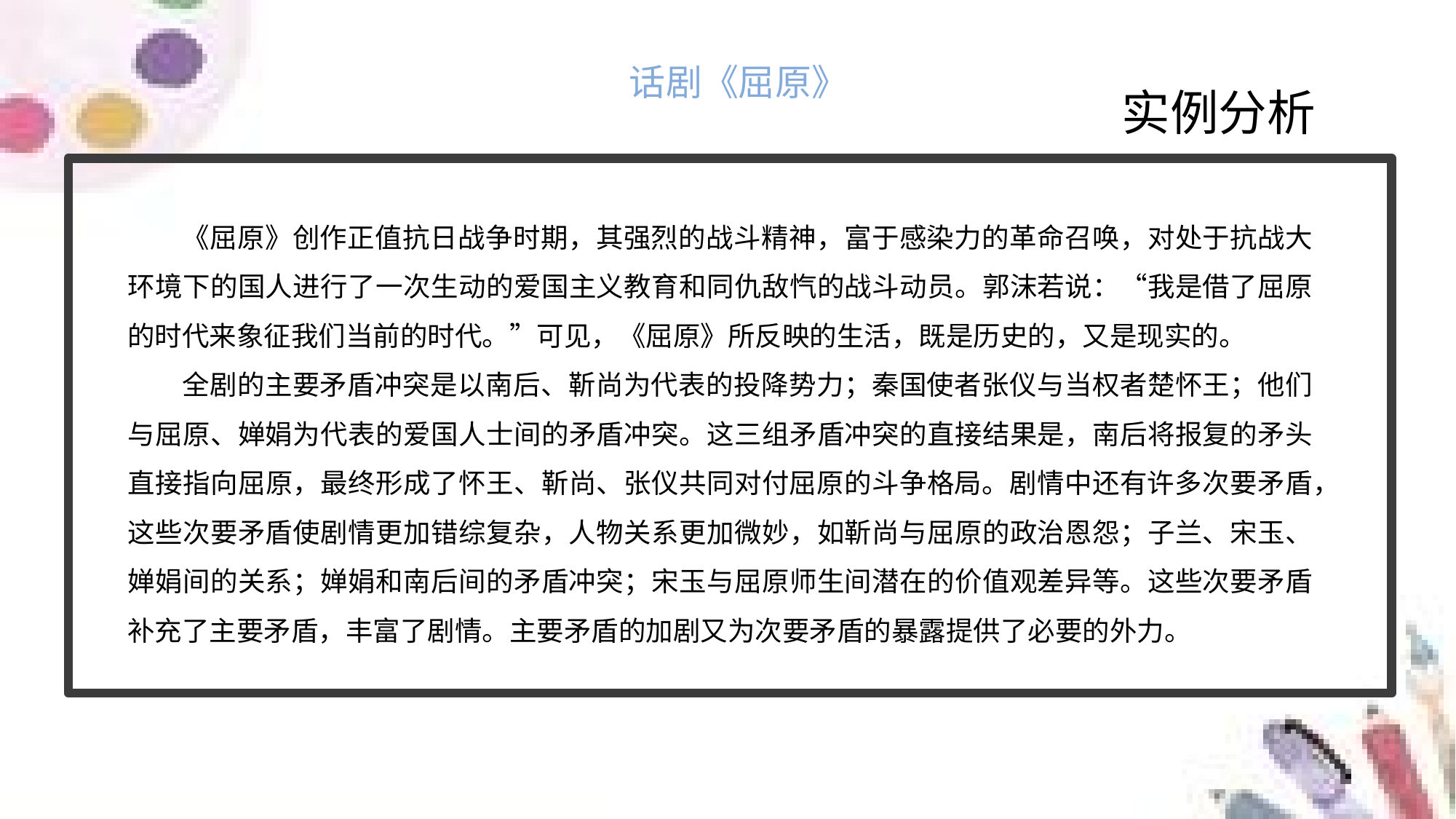

话剧《屈原》
实例分析

《屈原》创作正值抗日战争时期，其强烈的战斗精神，富于感染力的革命召唤，对处于抗战大环境下的国人进行了一次生动的爱国主义教育和同仇敌忾的战斗动员。郭沫若说：“我是借了屈原的时代来象征我们当前的时代。”可见，《屈原》所反映的生活，既是历史的，又是现实的。
全剧的主要矛盾冲突是以南后、靳尚为代表的投降势力；秦国使者张仪与当权者楚怀王；他们与屈原、婵娟为代表的爱国人士间的矛盾冲突。这三组矛盾冲突的直接结果是，南后将报复的矛头直接指向屈原，最终形成了怀王、靳尚、张仪共同对付屈原的斗争格局。剧情中还有许多次要矛盾，这些次要矛盾使剧情更加错综复杂，人物关系更加微妙，如靳尚与屈原的政治恩怨；子兰、宋玉、婵娟间的关系；婵娟和南后间的矛盾冲突；宋玉与屈原师生间潜在的价值观差异等。这些次要矛盾补充了主要矛盾，丰富了剧情。主要矛盾的加剧又为次要矛盾的暴露提供了必要的外力。